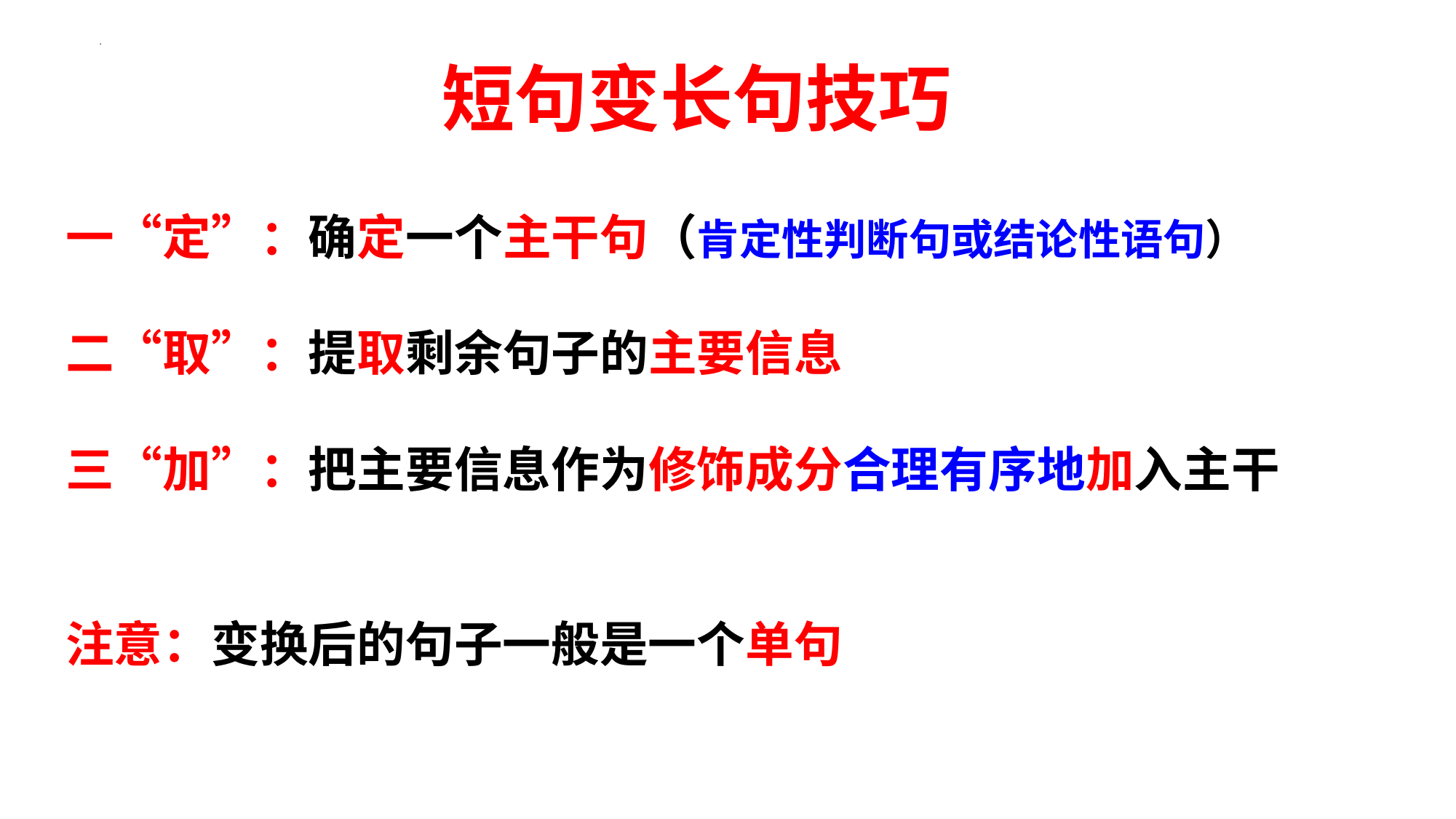

短句变长句技巧
一“定”：确定一个主干句（肯定性判断句或结论性语句）

二“取”：提取剩余句子的主要信息

三“加”：把主要信息作为修饰成分合理有序地加入主干

注意：变换后的句子一般是一个单句